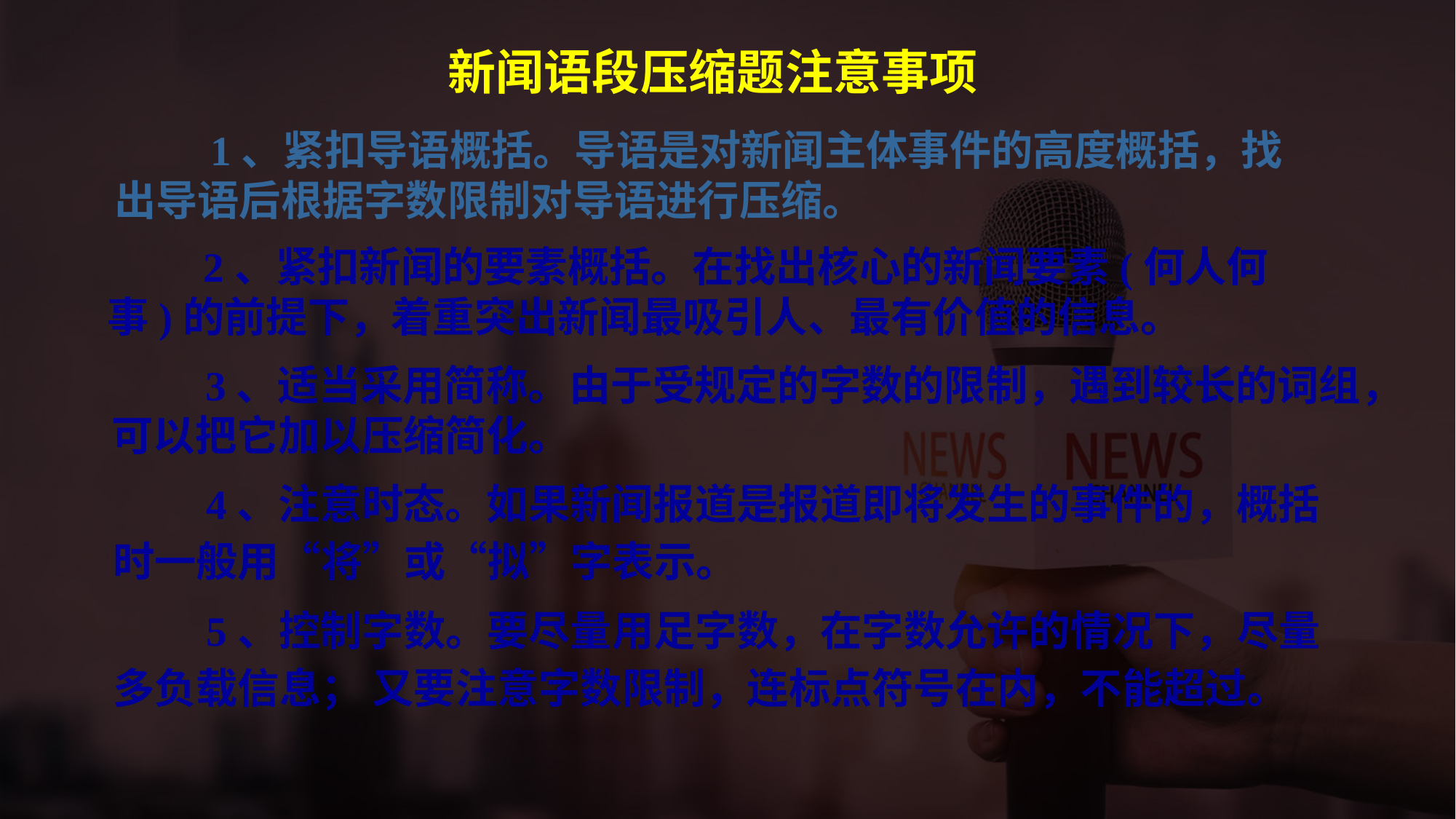

新闻语段压缩题注意事项
             1、紧扣导语概括。导语是对新闻主体事件的高度概括，找出导语后根据字数限制对导语进行压缩。
             2、紧扣新闻的要素概括。在找出核心的新闻要素(何人何事)的前提下，着重突出新闻最吸引人、最有价值的信息。

         3、适当采用简称。由于受规定的字数的限制，遇到较长的词组，可以把它加以压缩简化。
         4、注意时态。如果新闻报道是报道即将发生的事件的，概括时一般用“将”或“拟”字表示。
         5、控制字数。要尽量用足字数，在字数允许的情况下，尽量多负载信息； 又要注意字数限制，连标点符号在内，不能超过。